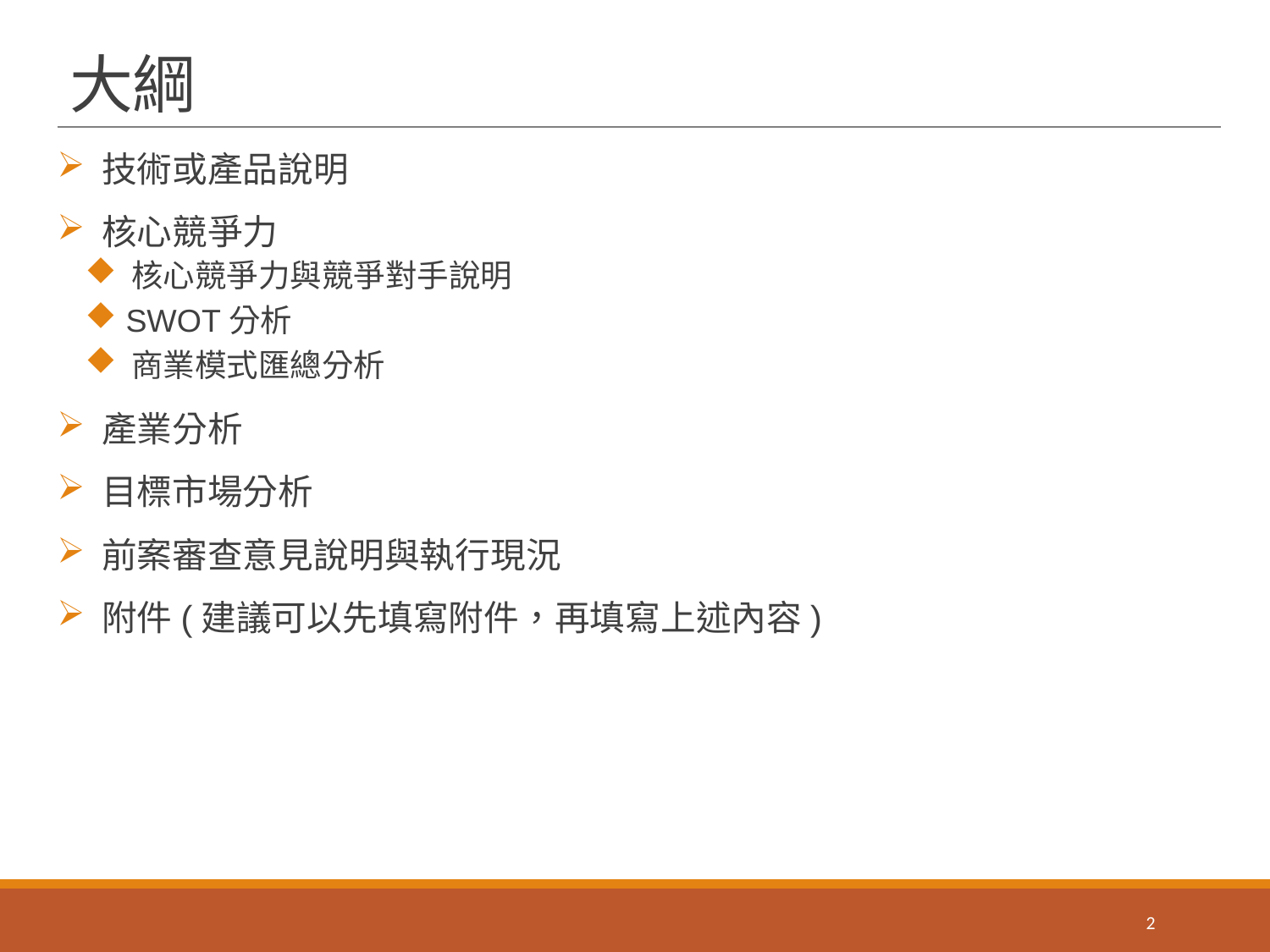

# 大綱
 技術或產品說明
 核心競爭力
 核心競爭力與競爭對手說明
 SWOT分析
 商業模式匯總分析
 產業分析
 目標市場分析
 前案審查意見說明與執行現況
 附件(建議可以先填寫附件，再填寫上述內容)

2